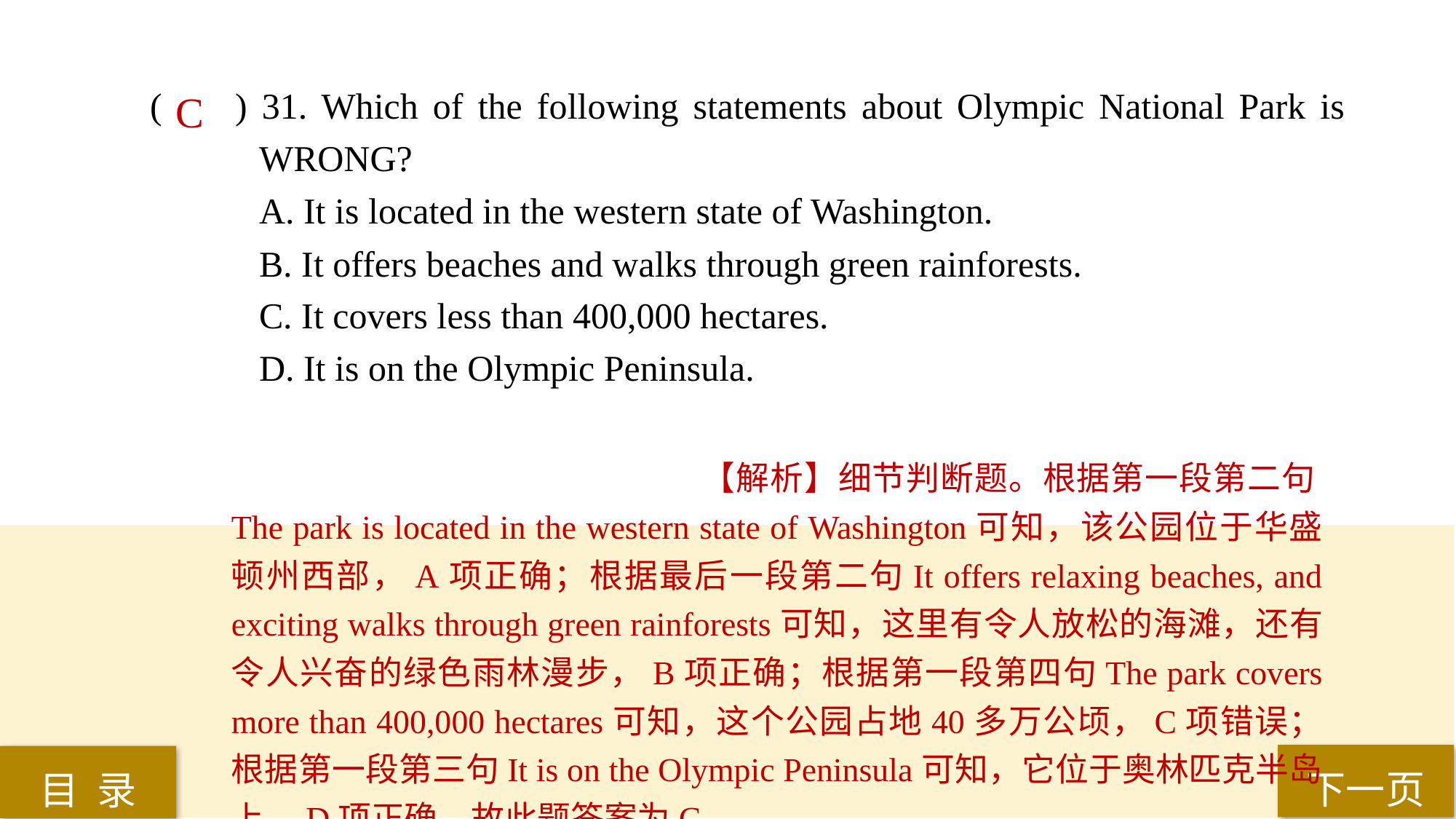

(     ) 31. Which of the following statements about Olympic National Park is 	WRONG?
A. It is located in the western state of Washington.
B. It offers beaches and walks through green rainforests.
C. It covers less than 400,000 hectares.
D. It is on the Olympic Peninsula.
C
【解析】细节判断题。根据第一段第二句The park is located in the western state of Washington可知，该公园位于华盛顿州西部，A项正确；根据最后一段第二句It offers relaxing beaches, and exciting walks through green rainforests可知，这里有令人放松的海滩，还有令人兴奋的绿色雨林漫步，B项正确；根据第一段第四句The park covers more than 400,000 hectares可知，这个公园占地40多万公顷，C项错误；根据第一段第三句It is on the Olympic Peninsula可知，它位于奥林匹克半岛上，D项正确。故此题答案为C。